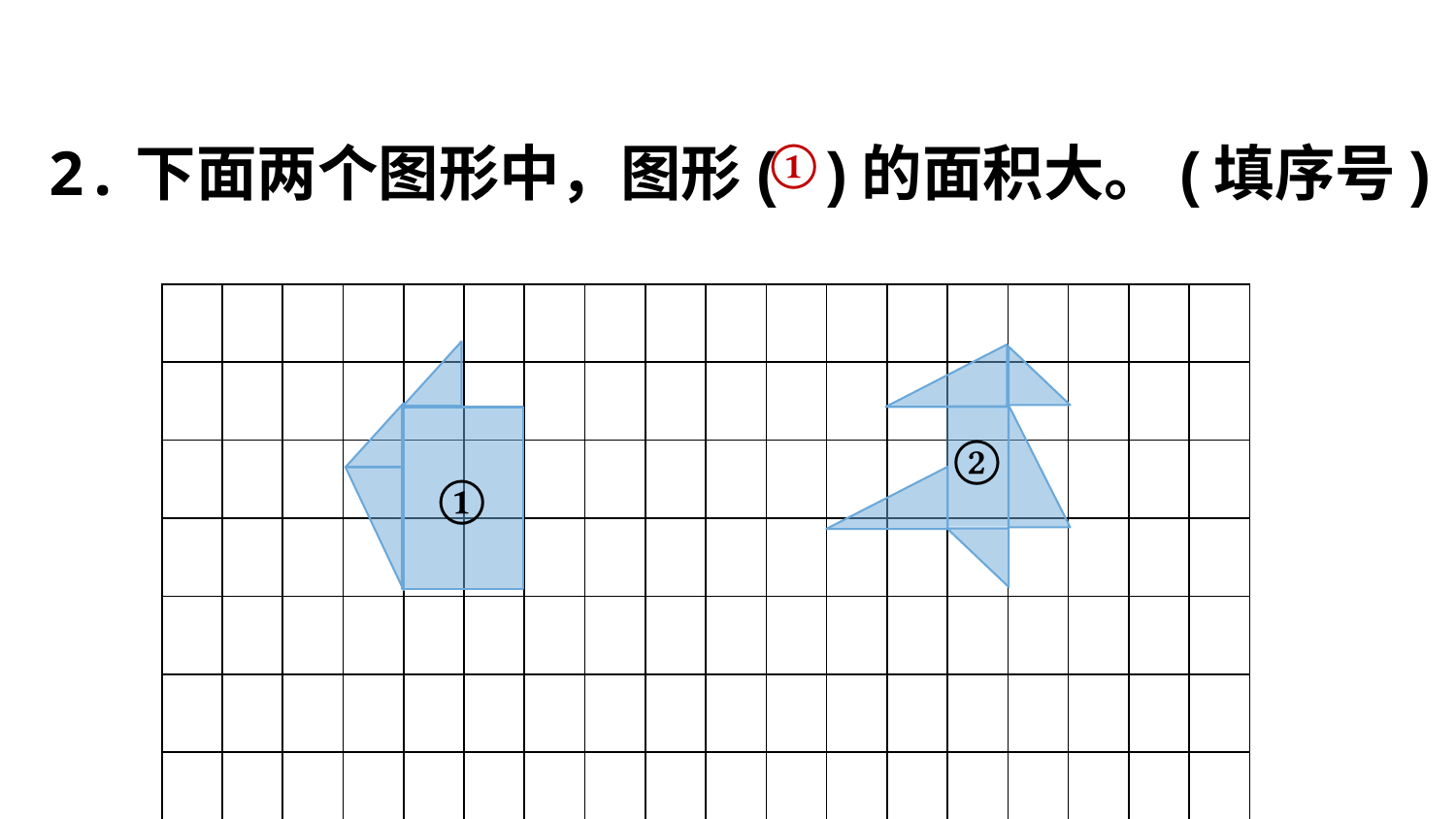

2.下面两个图形中，图形(   )的面积大。(填序号)
①
|  |  |  |  |  |  |  |  |  |  |  |  |  |  |  |  |  |  |
| --- | --- | --- | --- | --- | --- | --- | --- | --- | --- | --- | --- | --- | --- | --- | --- | --- | --- |
|  |  |  |  |  |  |  |  |  |  |  |  |  |  |  |  |  |  |
|  |  |  |  |  |  |  |  |  |  |  |  |  |  |  |  |  |  |
|  |  |  |  |  |  |  |  |  |  |  |  |  |  |  |  |  |  |
|  |  |  |  |  |  |  |  |  |  |  |  |  |  |  |  |  |  |
|  |  |  |  |  |  |  |  |  |  |  |  |  |  |  |  |  |  |
|  |  |  |  |  |  |  |  |  |  |  |  |  |  |  |  |  |  |

②
①